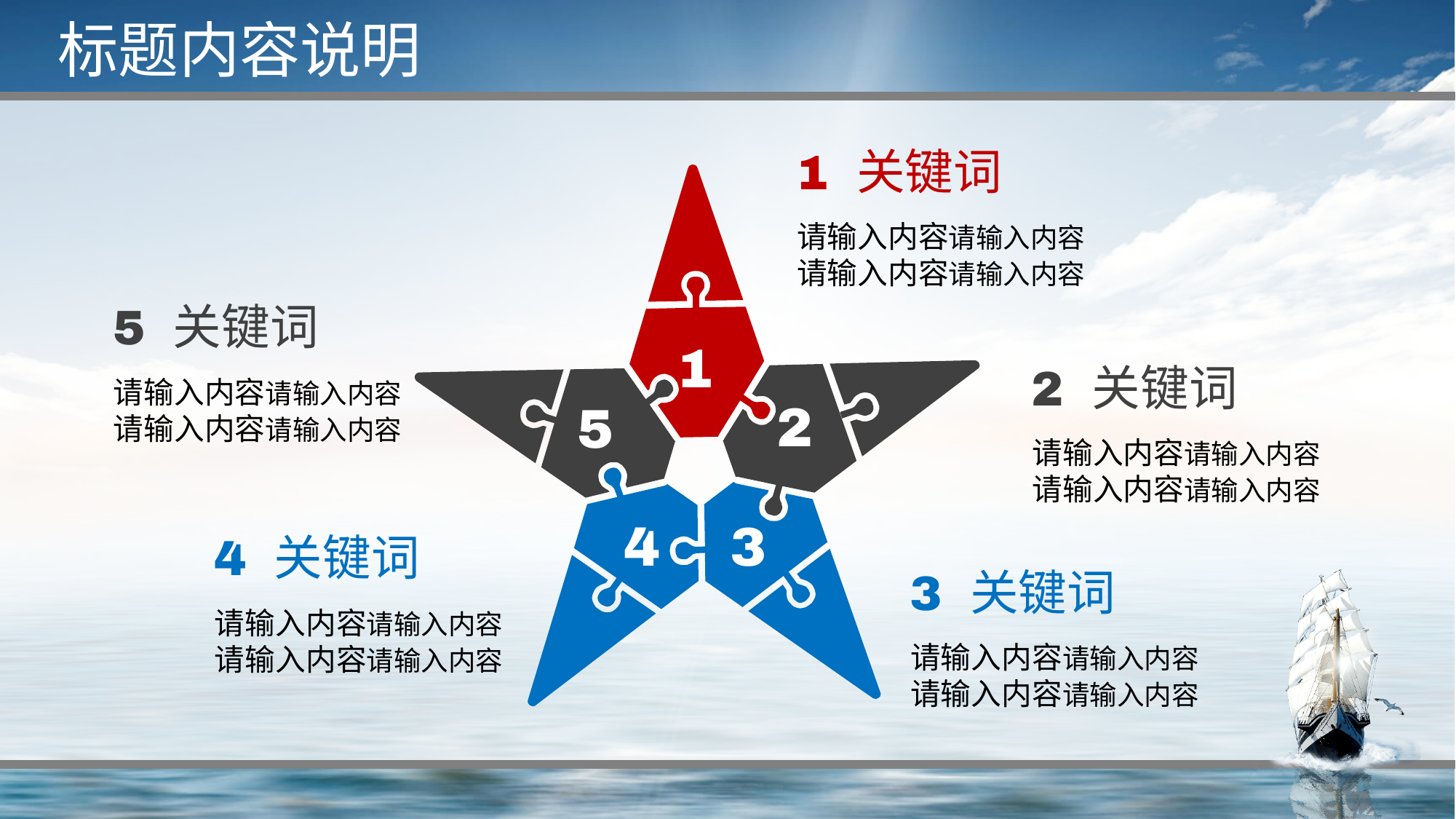

# 标题内容说明
1 关键词

请输入内容请输入内容
请输入内容请输入内容
5 关键词
1
请输入内容请输入内容
请输入内容请输入内容
2 关键词

2
5
请输入内容请输入内容
请输入内容请输入内容

4
3
4 关键词
3 关键词
请输入内容请输入内容
请输入内容请输入内容
请输入内容请输入内容
请输入内容请输入内容